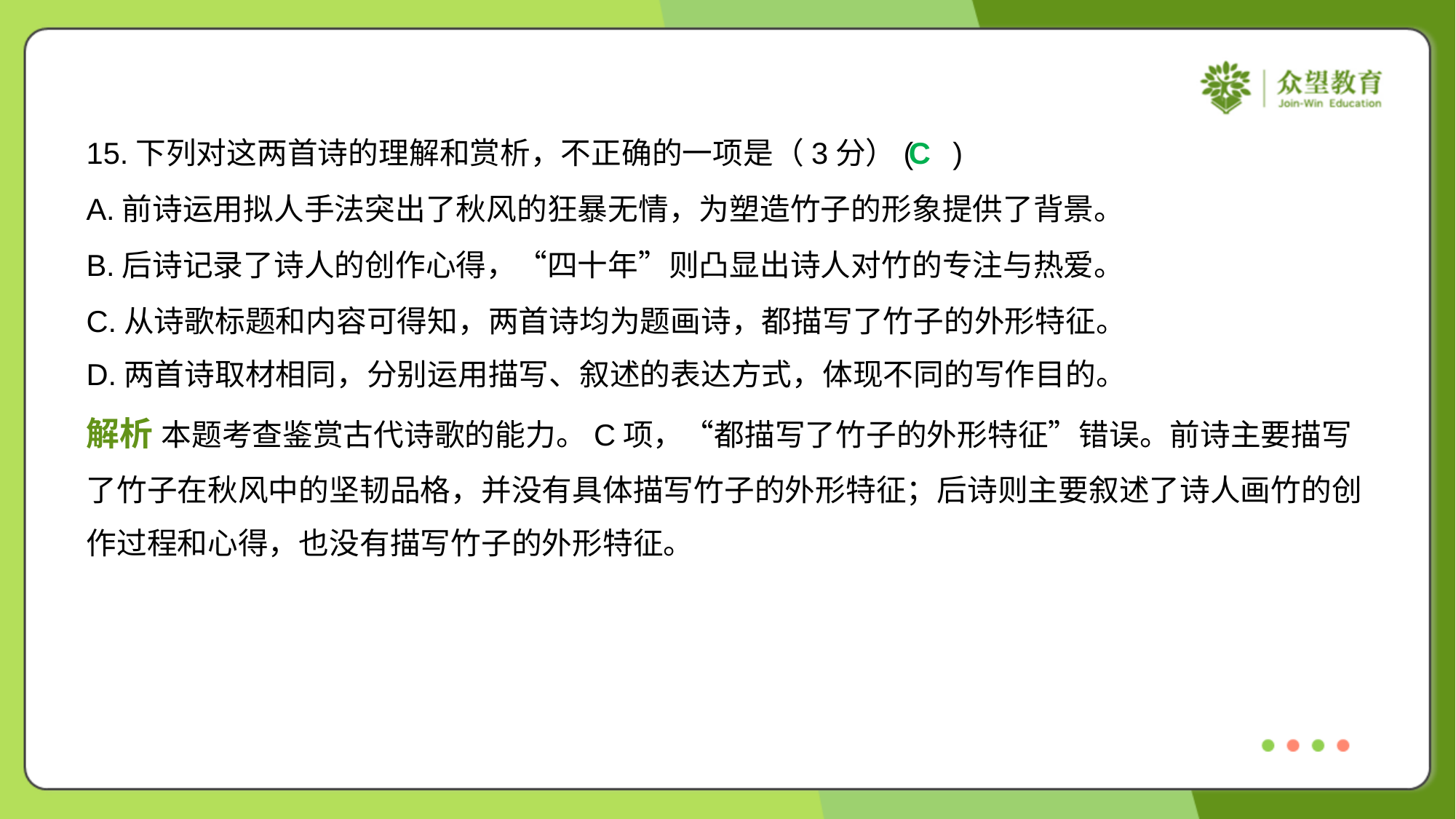

15.下列对这两首诗的理解和赏析，不正确的一项是（3分）(     )
C
A.前诗运用拟人手法突出了秋风的狂暴无情，为塑造竹子的形象提供了背景。
B.后诗记录了诗人的创作心得，“四十年”则凸显出诗人对竹的专注与热爱。
C.从诗歌标题和内容可得知，两首诗均为题画诗，都描写了竹子的外形特征。
D.两首诗取材相同，分别运用描写、叙述的表达方式，体现不同的写作目的。
解析 本题考查鉴赏古代诗歌的能力。C项，“都描写了竹子的外形特征”错误。前诗主要描写
了竹子在秋风中的坚韧品格，并没有具体描写竹子的外形特征；后诗则主要叙述了诗人画竹的创
作过程和心得，也没有描写竹子的外形特征。